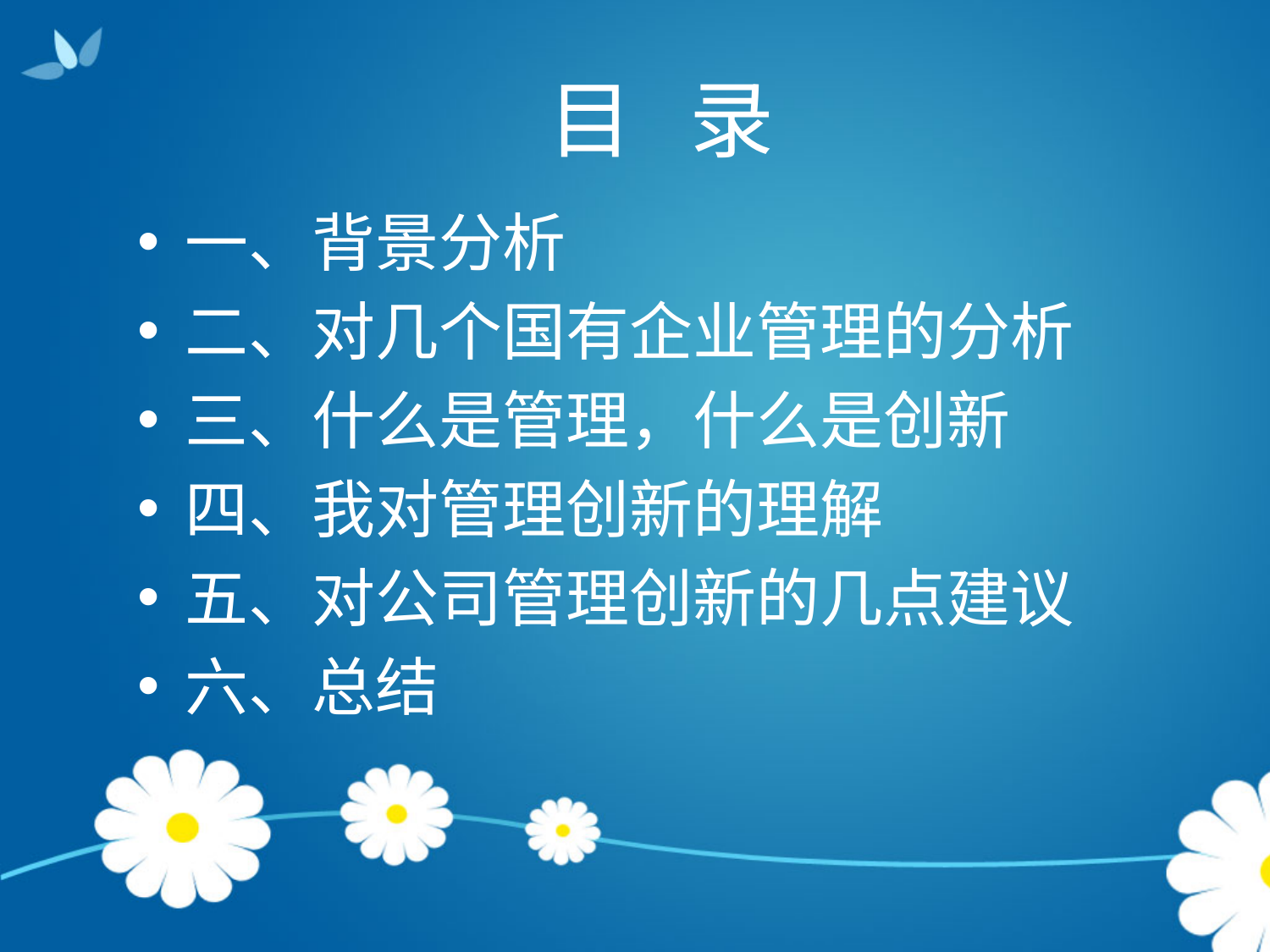

# 目   录
一、背景分析
二、对几个国有企业管理的分析
三、什么是管理，什么是创新
四、我对管理创新的理解
五、对公司管理创新的几点建议
六、总结